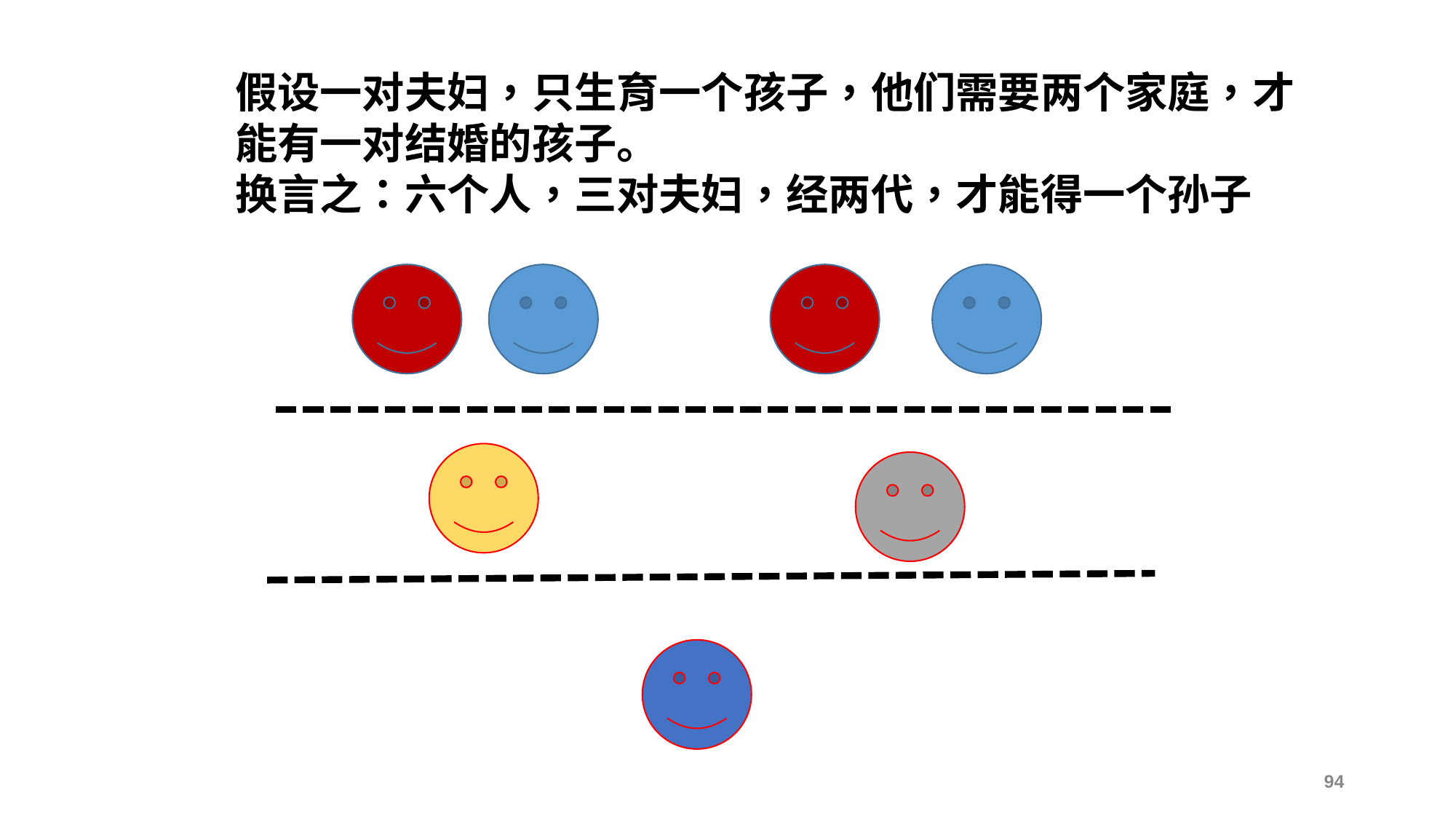

假设一对夫妇，只生育一个孩子，他们需要两个家庭，才能有一对结婚的孩子。
换言之：六个人，三对夫妇，经两代，才能得一个孙子

94